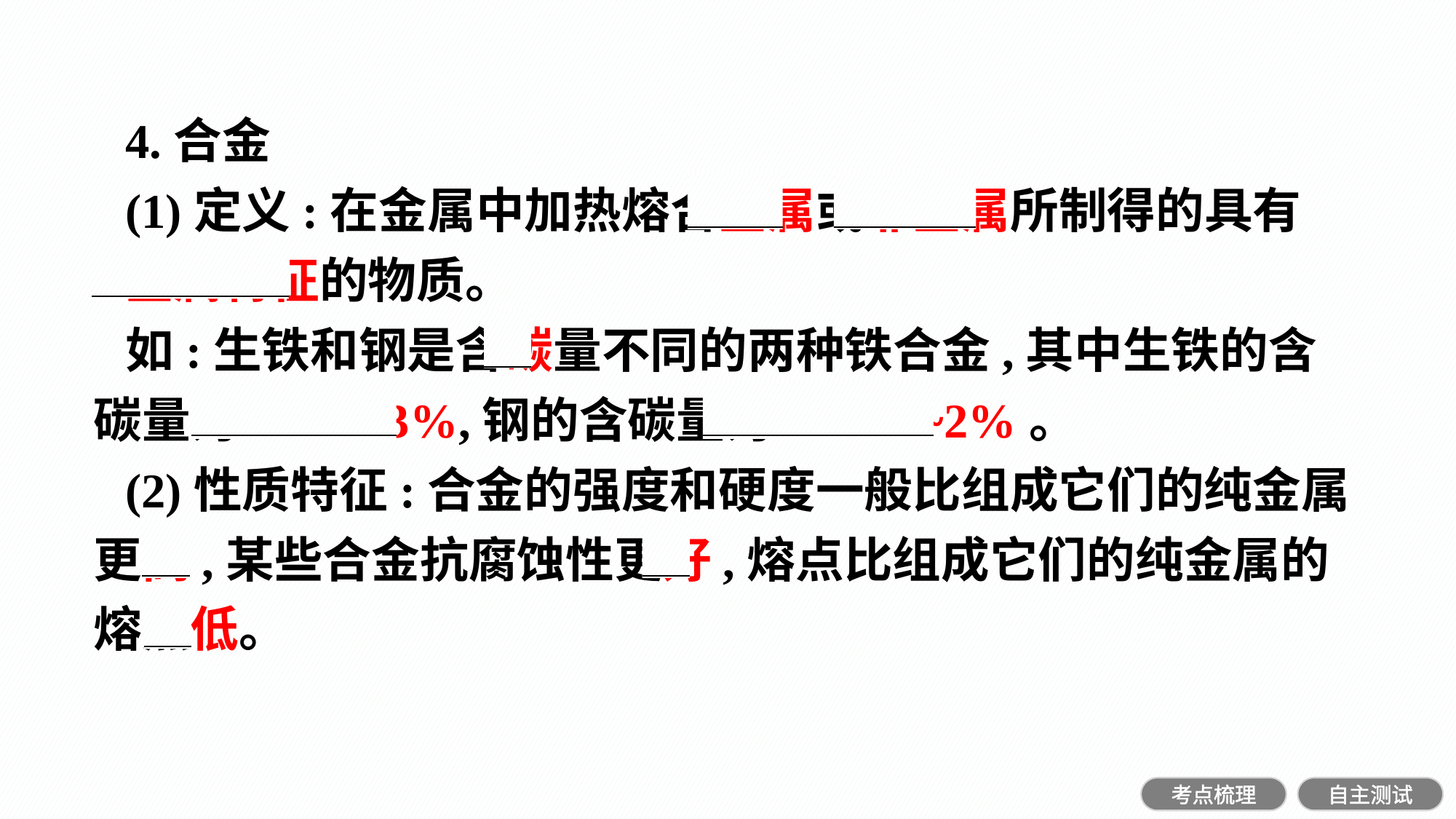

4.合金
(1)定义:在金属中加热熔合金属或非金属所制得的具有
金属特征的物质。
如:生铁和钢是含碳量不同的两种铁合金,其中生铁的含碳量为2%~4.3%,钢的含碳量为0.03%~2%。
(2)性质特征:合金的强度和硬度一般比组成它们的纯金属更高,某些合金抗腐蚀性更好,熔点比组成它们的纯金属的熔点低。